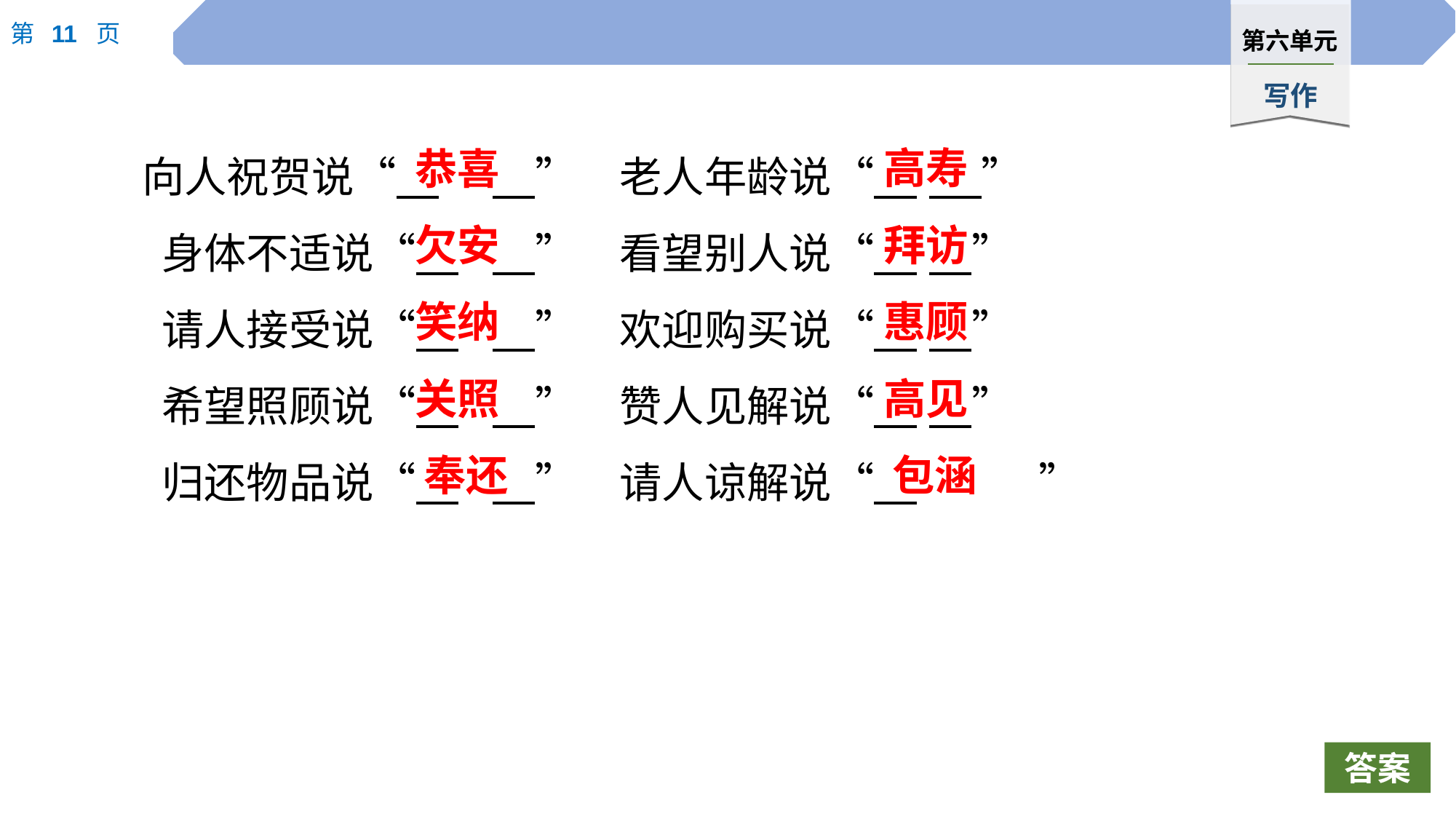

恭喜
高寿
向人祝贺说“　	　”　老人年龄说“　	 　”
 身体不适说“　	　”　看望别人说“　	　”
 请人接受说“　	　”　欢迎购买说“　	　”
 希望照顾说“　	　”　赞人见解说“　	　”
 归还物品说“　	　”　请人谅解说“　		”
欠安
拜访
笑纳
惠顾
关照
高见
奉还
包涵
答案